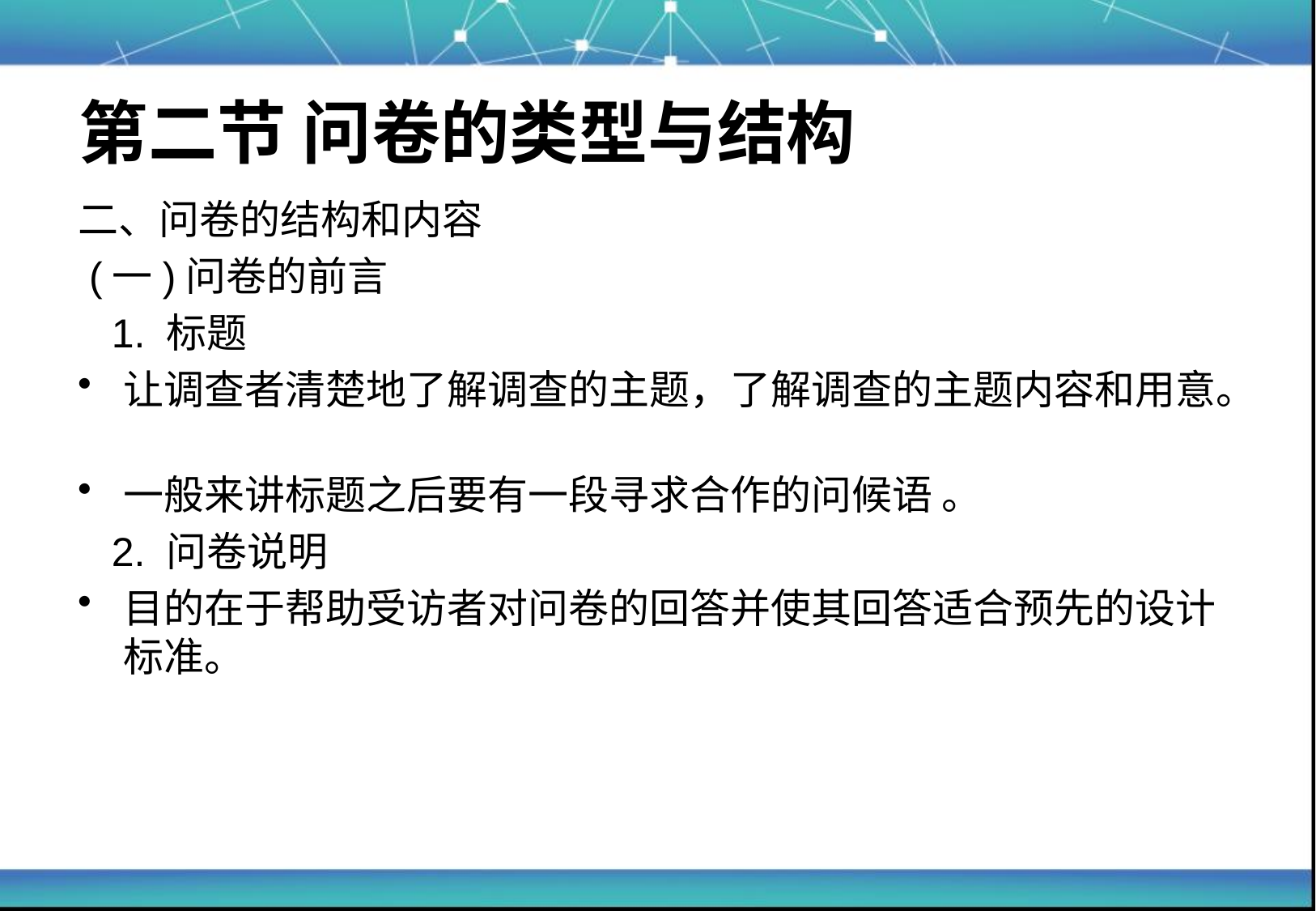

# 第二节 问卷的类型与结构
二、问卷的结构和内容
 (一)问卷的前言
   1. 标题
让调查者清楚地了解调查的主题，了解调查的主题内容和用意。
一般来讲标题之后要有一段寻求合作的问候语 。
   2. 问卷说明
目的在于帮助受访者对问卷的回答并使其回答适合预先的设计标准。